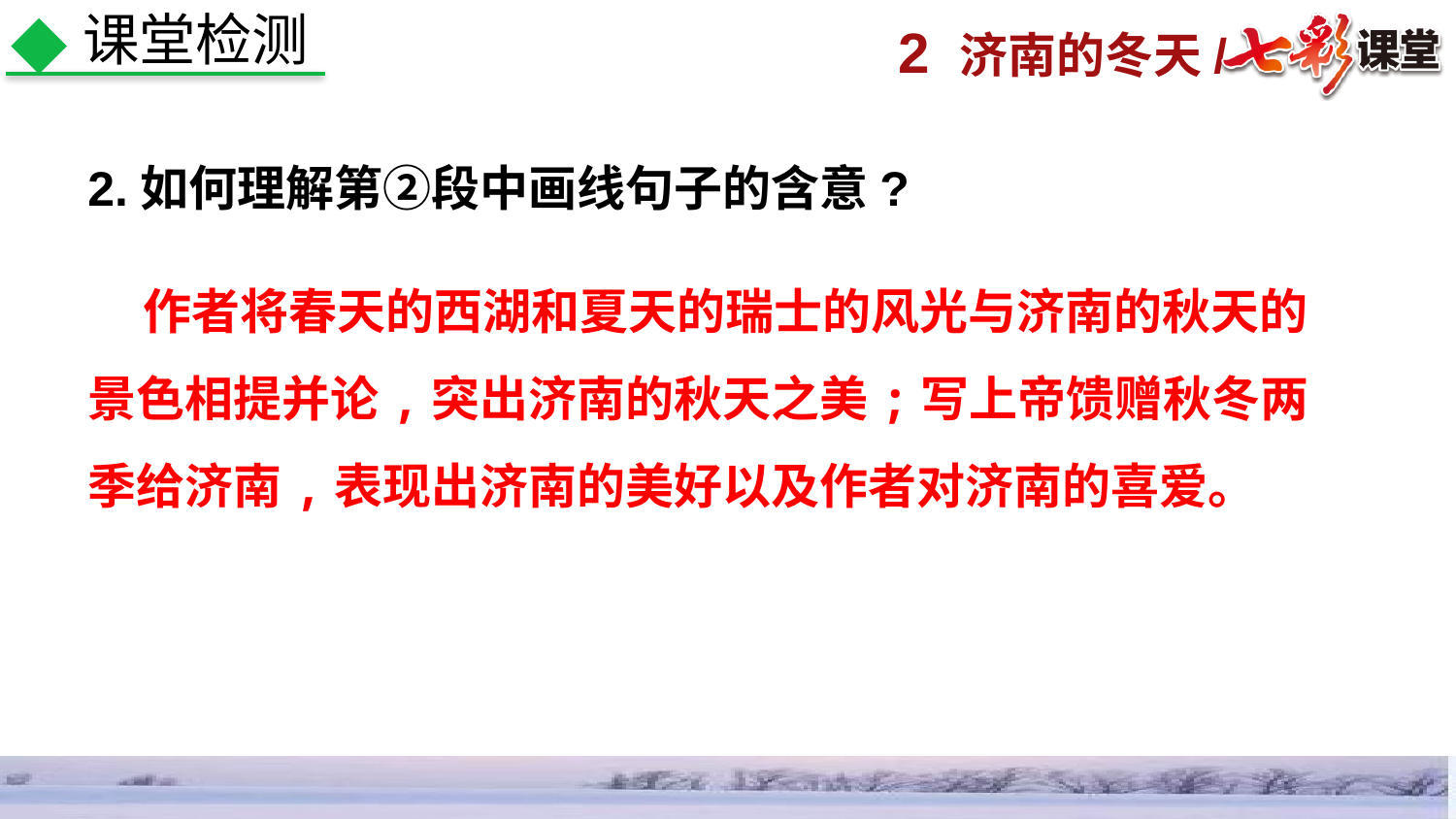

课堂检测

2.如何理解第②段中画线句子的含意?
    作者将春天的西湖和夏天的瑞士的风光与济南的秋天的景色相提并论,突出济南的秋天之美;写上帝馈赠秋冬两季给济南,表现出济南的美好以及作者对济南的喜爱。